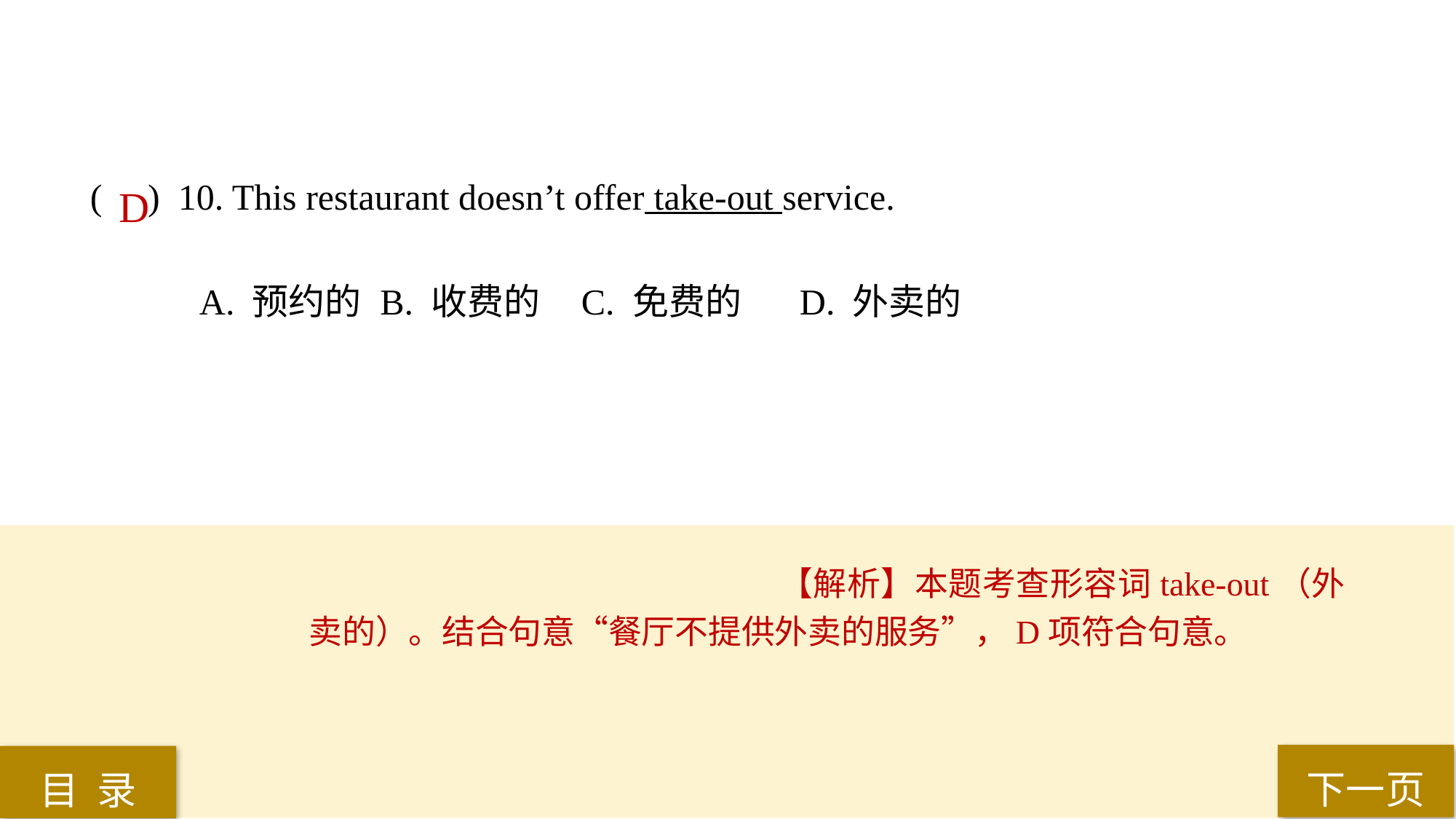

(     )  10. This restaurant doesn’t offer take-out service.

A. 预约的	 B. 收费的 	C. 免费的 	D. 外卖的
D
【解析】本题考查形容词take-out（外卖的）。结合句意“餐厅不提供外卖的服务”，D项符合句意。